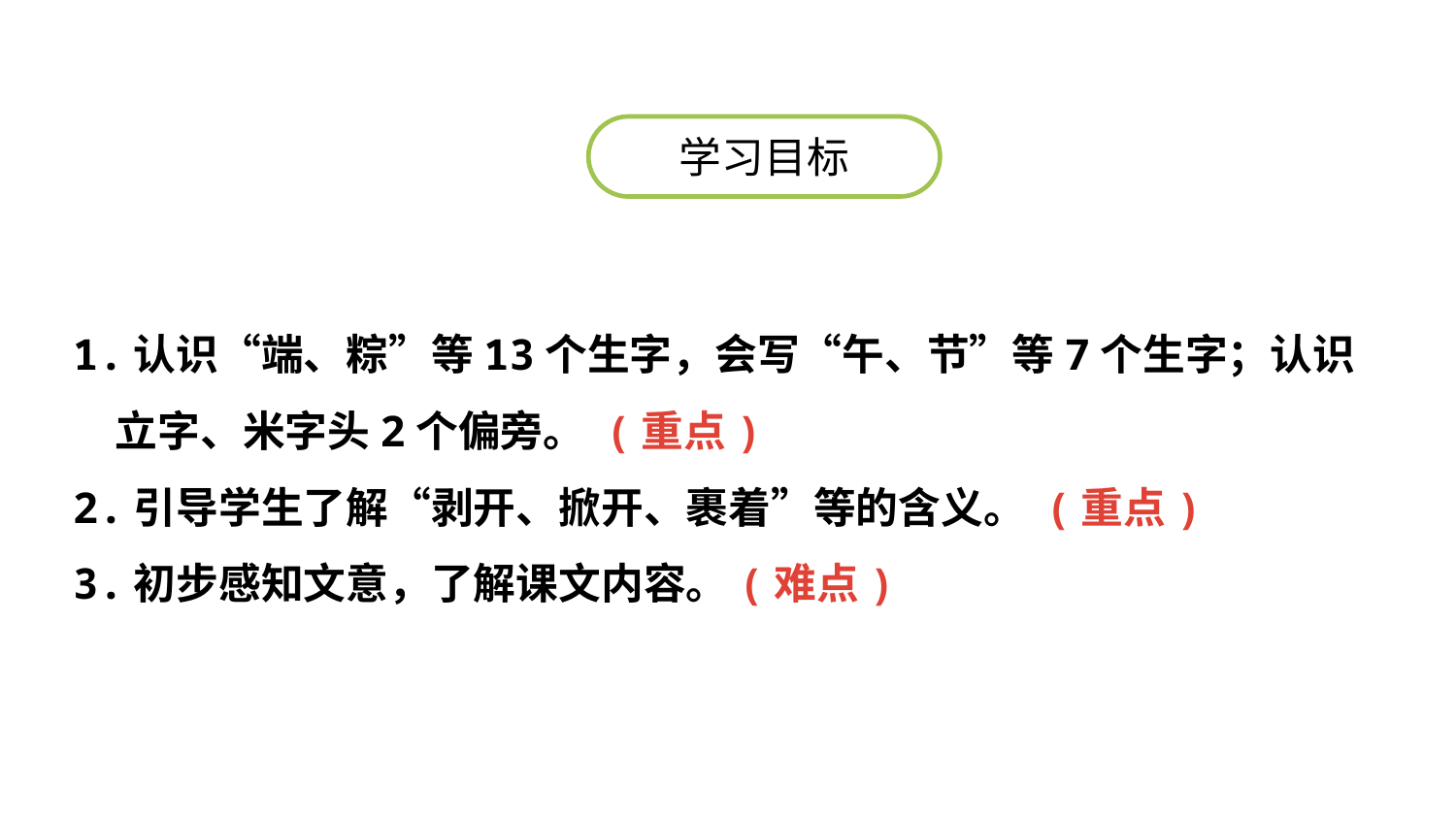

https://www.ypppt.com/
学习目标
1.认识“端、粽”等13个生字，会写“午、节”等7个生字；认识立字、米字头2个偏旁。 (重点)
2.引导学生了解“剥开、掀开、裹着”等的含义。 (重点)
3.初步感知文意，了解课文内容。(难点)